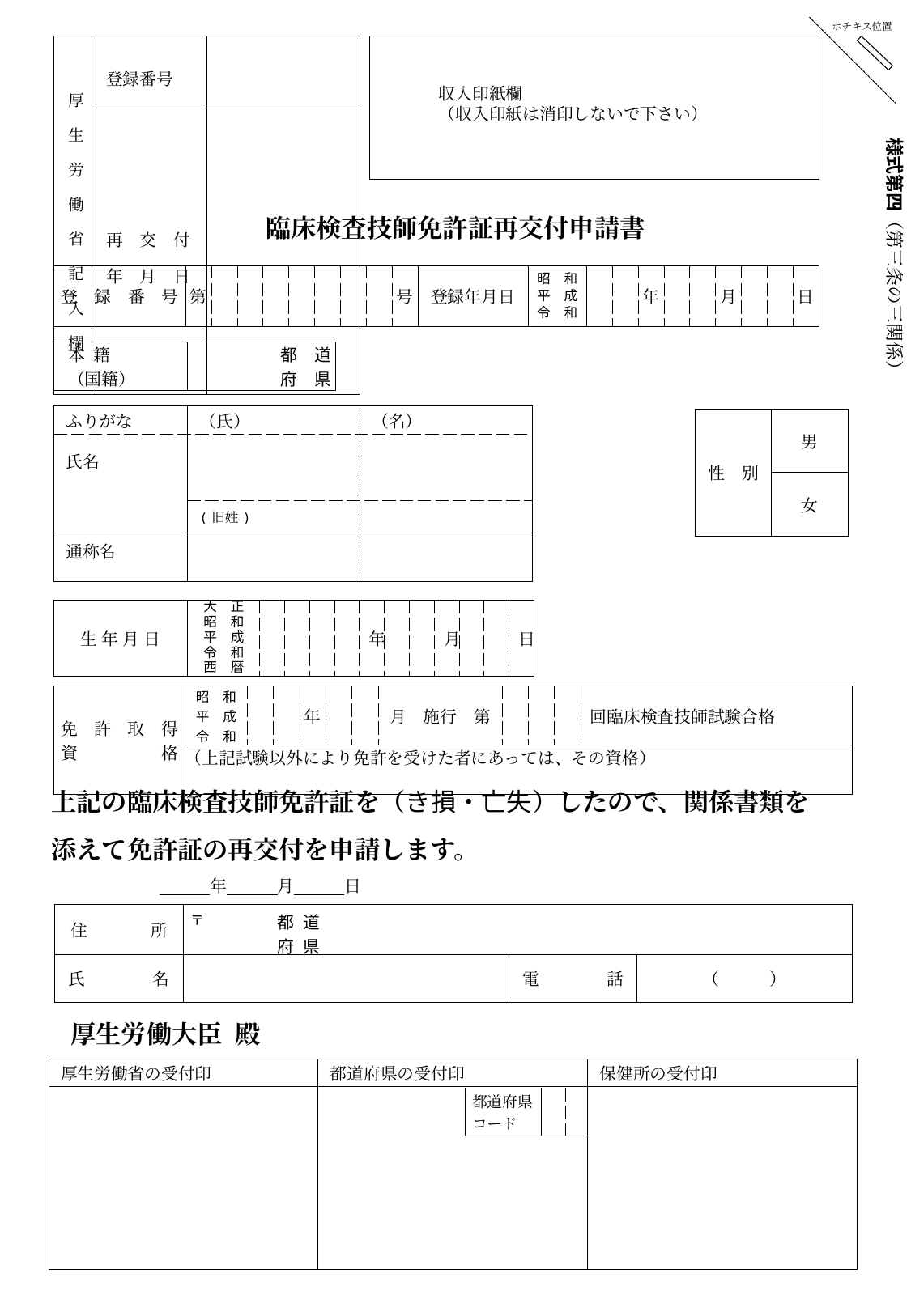

ホチキス位置
| 厚生労働省記入欄 | 登録番号 |  |
| --- | --- | --- |
|  | 再　交　付 年　月　日 |  |
|  |
| --- |

収入印紙欄
（収入印紙は消印しないで下さい）
様式第四（第三条の三関係）
臨床検査技師免許証再交付申請書
| 登　録　番　号 | 第 |  |  |  |  |  |  |  | 号 | 登録年月日 | 昭　和 平　成 令　和 |  |  | 年 |  |  | 月 |  |  | 日 |
| --- | --- | --- | --- | --- | --- | --- | --- | --- | --- | --- | --- | --- | --- | --- | --- | --- | --- | --- | --- | --- |
| 本 籍 （国籍） |  | 都　道 府　県 |
| --- | --- | --- |
| ふりがな | （氏） | （名） |  |
| --- | --- | --- | --- |
| 氏名 |  |  |  |
|  | (旧姓) |  |  |
| 通称名 |  |  |  |
| 性　別 | 男 |
| --- | --- |
|  | 女 |
| 生 年 月 日 | 大　正 昭　和 平　成 令　和 西　暦 |  |  |  |  | 年 |  |  | 月 |  |  | 日 |
| --- | --- | --- | --- | --- | --- | --- | --- | --- | --- | --- | --- | --- |
| 免　許　取　得 資　　　　　格 | 昭　和 平　成 令　和 |  |  | 年 |  |  | 月　施行　第 |  |  |  | 回臨床検査技師試験合格 |
| --- | --- | --- | --- | --- | --- | --- | --- | --- | --- | --- | --- |
|  | （上記試験以外により免許を受けた者にあっては、その資格） |  |  |  |  |  |  |  |  |  |  |
上記の臨床検査技師免許証を（き損・亡失）したので、関係書類を

添えて免許証の再交付を申請します。

　　　　　　　　　　　年　　　月　　　日
|  |  |  |  |  |  |  |
| --- | --- | --- | --- | --- | --- | --- |
| 住 　　　所 | 都 府 | 道 県 |  |  |  |  |
| 氏　　　　名 |  |  |  |  | 電　　　　話 | （　　　） |
〒
厚生労働大臣  殿
| 厚生労働省の受付印 | 都道府県の受付印 | 保健所の受付印 |
| --- | --- | --- |
|  |  |  |
| 都道府県 コード |  |  |
| --- | --- | --- |